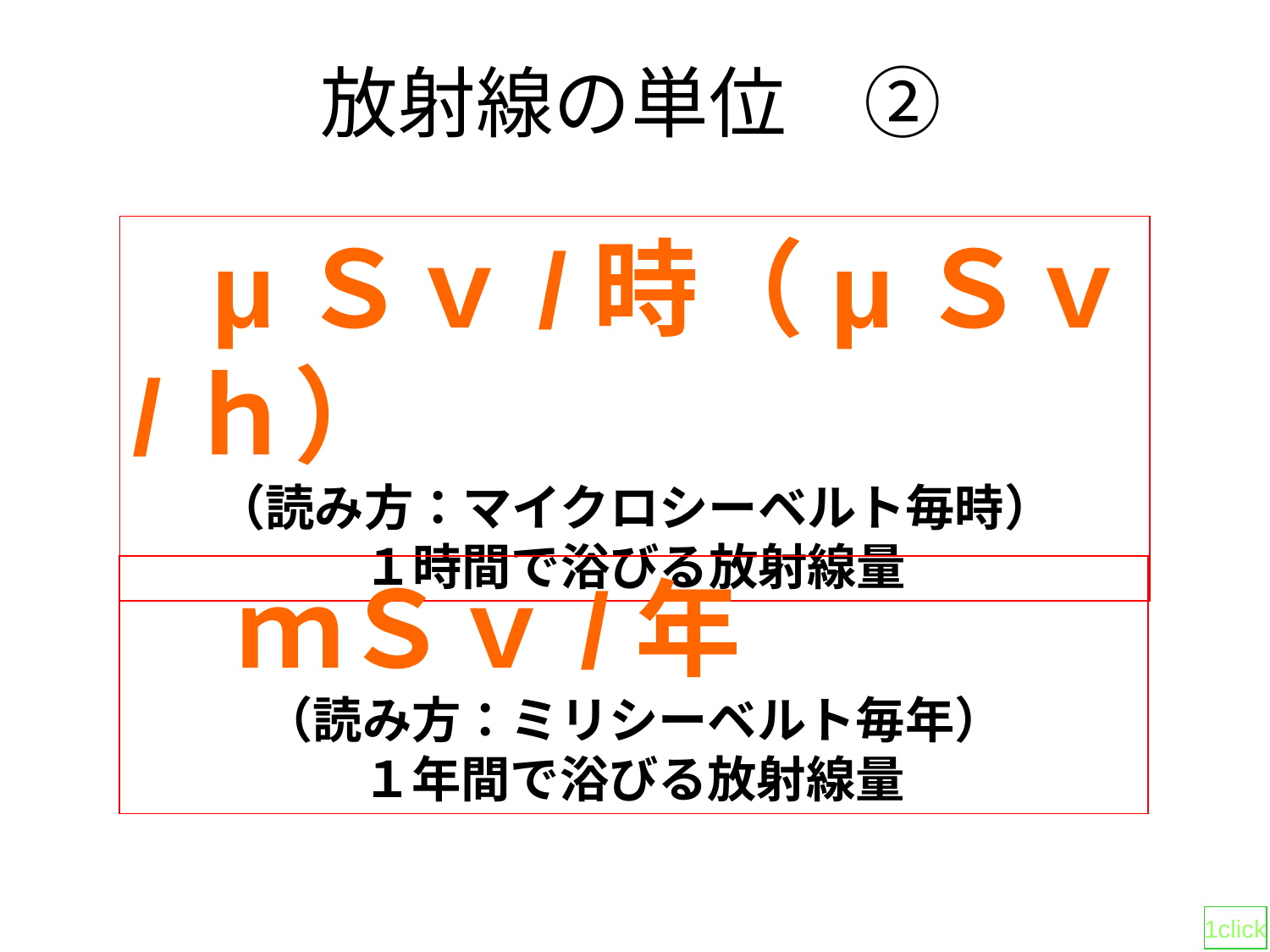

# 放射線の単位　②
　μＳｖ/時（μＳｖ/ｈ）
（読み方：マイクロシーベルト毎時）
１時間で浴びる放射線量
　ｍＳｖ/年
（読み方：ミリシーベルト毎年）
１年間で浴びる放射線量
1click